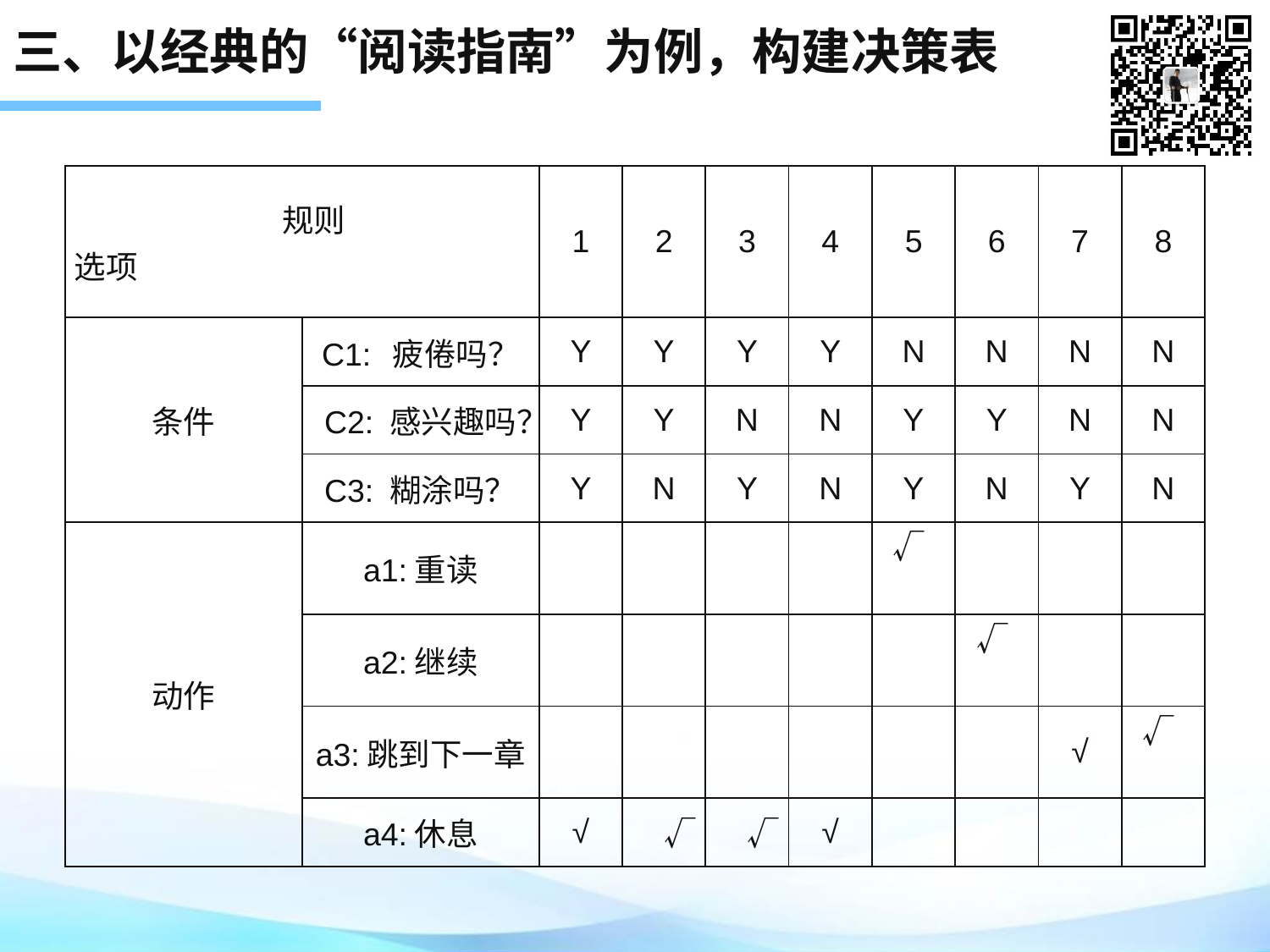

# 三、以经典的“阅读指南”为例，构建决策表
| 规则 选项 |  | 1 | 2 | 3 | 4 | 5 | 6 | 7 | 8 |
| --- | --- | --- | --- | --- | --- | --- | --- | --- | --- |
| 条件 | C1: 疲倦吗？ | Y | Y | Y | Y | N | N | N | N |
|  | C2: 感兴趣吗？ | Y | Y | N | N | Y | Y | N | N |
|  | C3: 糊涂吗？ | Y | N | Y | N | Y | N | Y | N |
| 动作 | a1:重读 |  |  |  |  | √ |  |  |  |
|  | a2:继续 |  |  |  |  |  | √ |  |  |
|  | a3:跳到下一章 |  |  |  |  |  |  | √ | √ |
|  | a4:休息 | √ | √ | √ | √ |  |  |  |  |